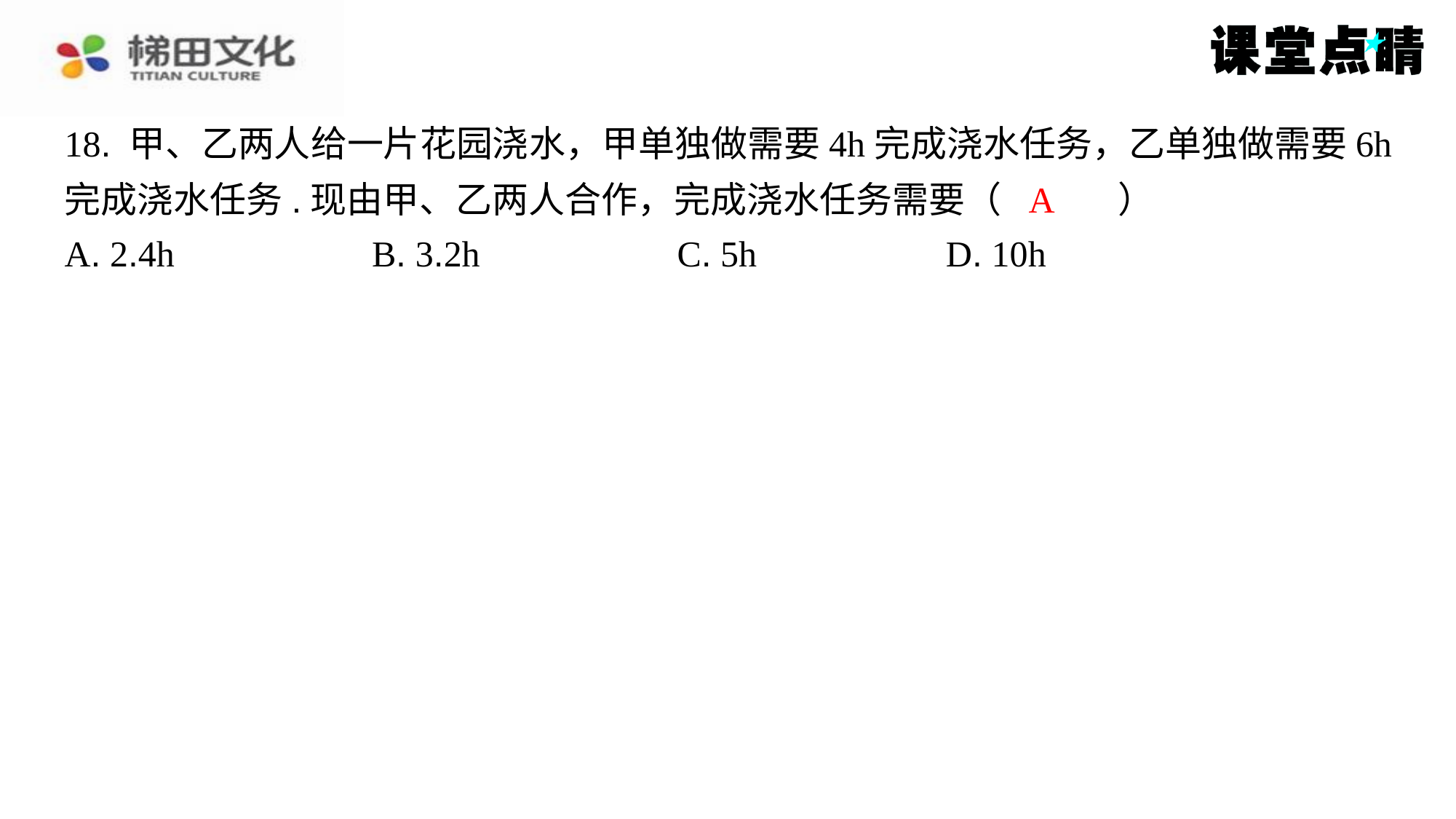

18. 甲、乙两人给一片花园浇水，甲单独做需要4h完成浇水任务，乙单独做需要6h
完成浇水任务.现由甲、乙两人合作，完成浇水任务需要（　A　）
A
| A. 2.4h | B. 3.2h | C. 5h | D. 10h |
| --- | --- | --- | --- |